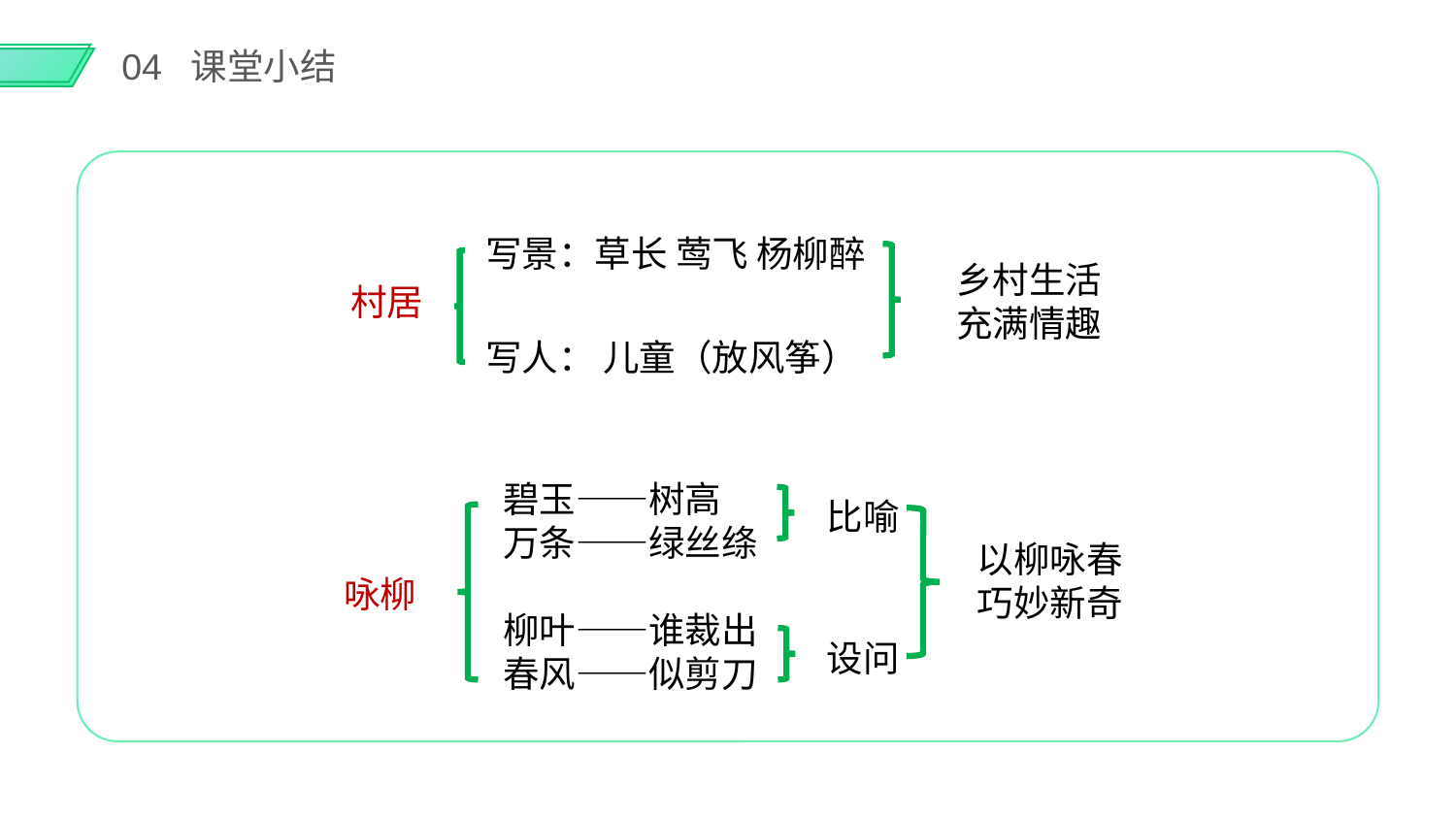

04  课堂小结
写景：草长 莺飞 杨柳醉

乡村生活
充满情趣
村居
 写人： 儿童（放风筝）
碧玉——树高
万条——绿丝绦

柳叶——谁裁出
春风——似剪刀

比喻

以柳咏春
巧妙新奇
咏柳

设问